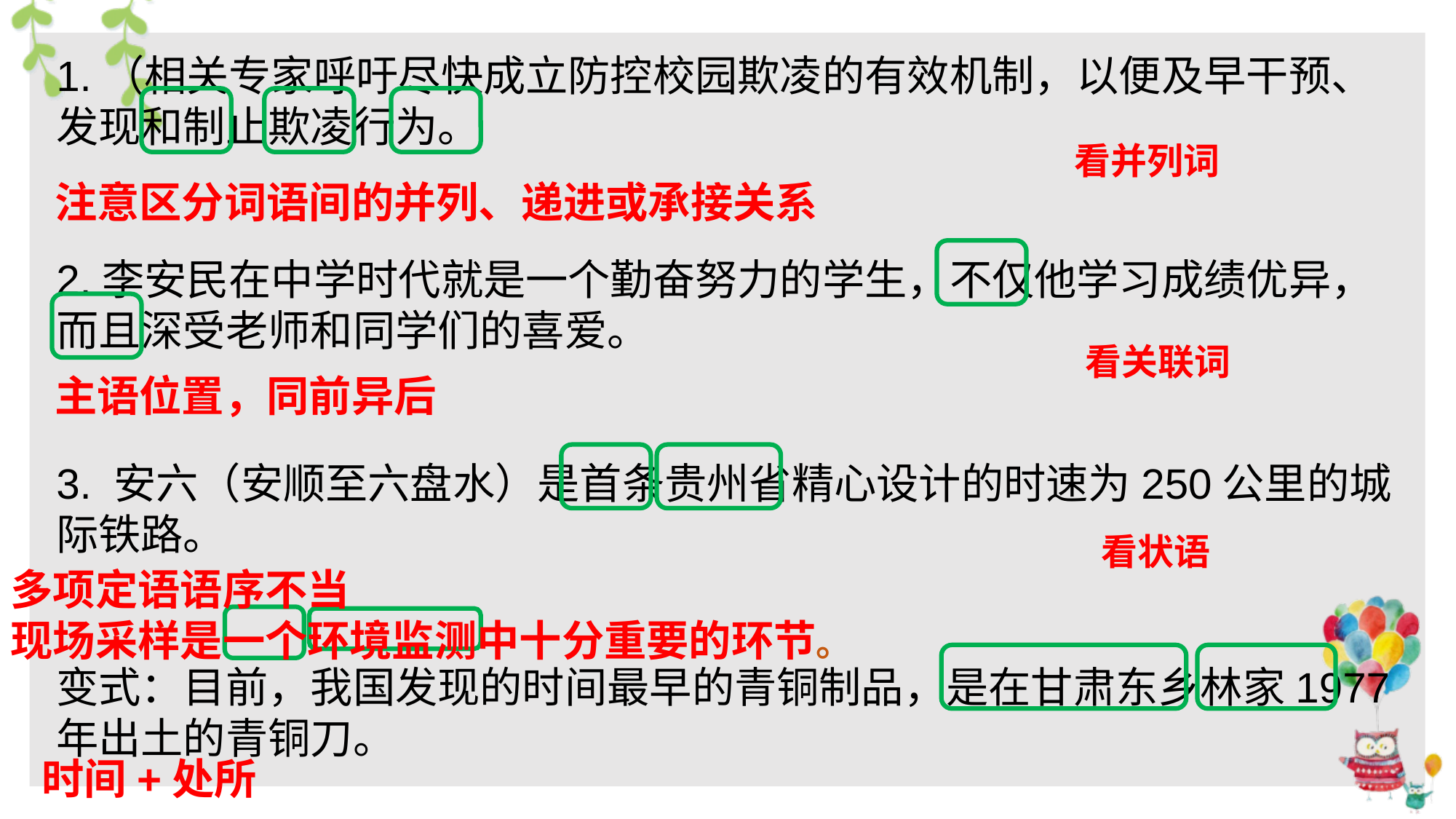

1.（相关专家呼吁尽快成立防控校园欺凌的有效机制，以便及早干预、发现和制止欺凌行为。

2.李安民在中学时代就是一个勤奋努力的学生，不仅他学习成绩优异，
而且深受老师和同学们的喜爱。

3. 安六（安顺至六盘水）是首条贵州省精心设计的时速为250公里的城际铁路。

变式：目前，我国发现的时间最早的青铜制品，是在甘肃东乡林家1977年出土的青铜刀。

看并列词
注意区分词语间的并列、递进或承接关系

看关联词
主语位置，同前异后

看状语
多项定语语序不当
现场采样是一个环境监测中十分重要的环节。

时间+处所